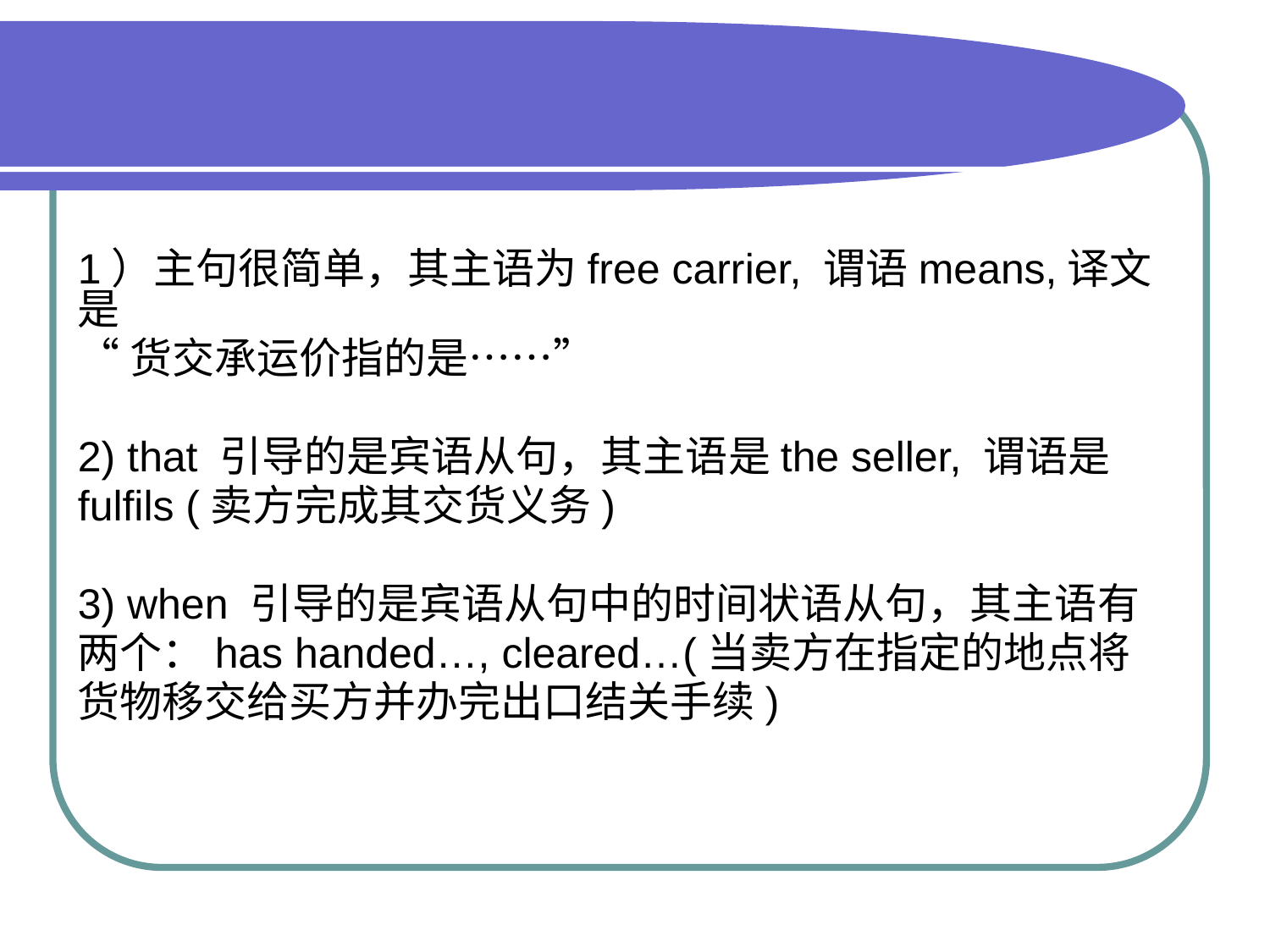

#

1）主句很简单，其主语为free carrier, 谓语means,译文是
“货交承运价指的是……”

2) that 引导的是宾语从句，其主语是the seller, 谓语是
fulfils (卖方完成其交货义务)

3) when 引导的是宾语从句中的时间状语从句，其主语有
两个：has handed…, cleared…(当卖方在指定的地点将
货物移交给买方并办完出口结关手续)